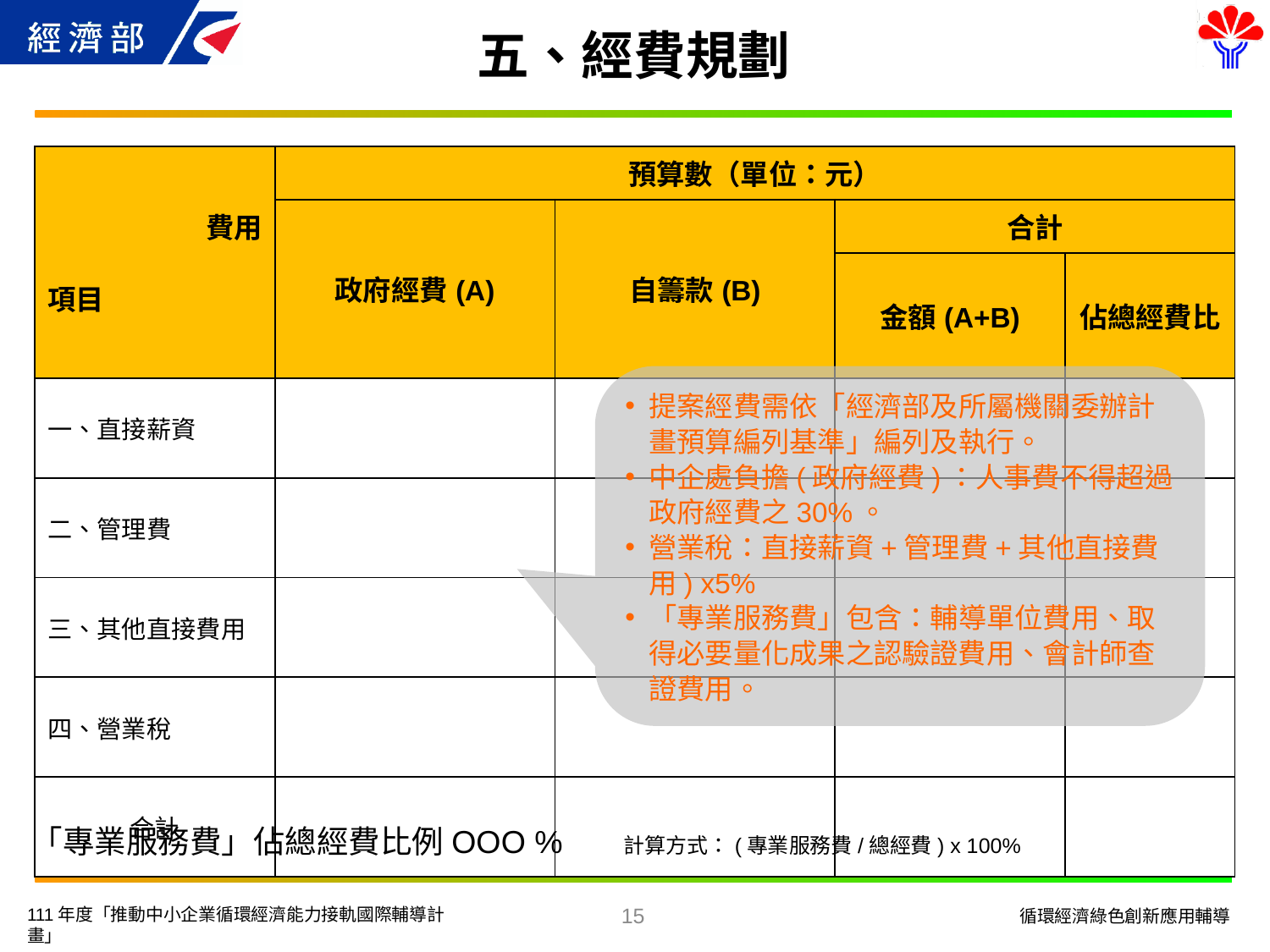

# 五、經費規劃
| 費用 項目 | 預算數（單位：元） |  |  |  |
| --- | --- | --- | --- | --- |
|  | 政府經費(A) | 自籌款(B) | 合計 |  |
|  |  |  | 金額(A+B) | 佔總經費比 |
| 一、直接薪資 |  |  |  |  |
| 二、管理費 |  |  |  |  |
| 三、其他直接費用 |  |  |  |  |
| 四、營業稅 |  |  |  |  |
| 合計 |  |  |  |  |
提案經費需依「經濟部及所屬機關委辦計畫預算編列基準」編列及執行。
中企處負擔(政府經費)：人事費不得超過政府經費之30%。
營業稅：直接薪資+管理費+其他直接費用) x5%
「專業服務費」包含：輔導單位費用、取得必要量化成果之認驗證費用、會計師查證費用。
「專業服務費」佔總經費比例OOO %      計算方式：(專業服務費/總經費) x 100%
15